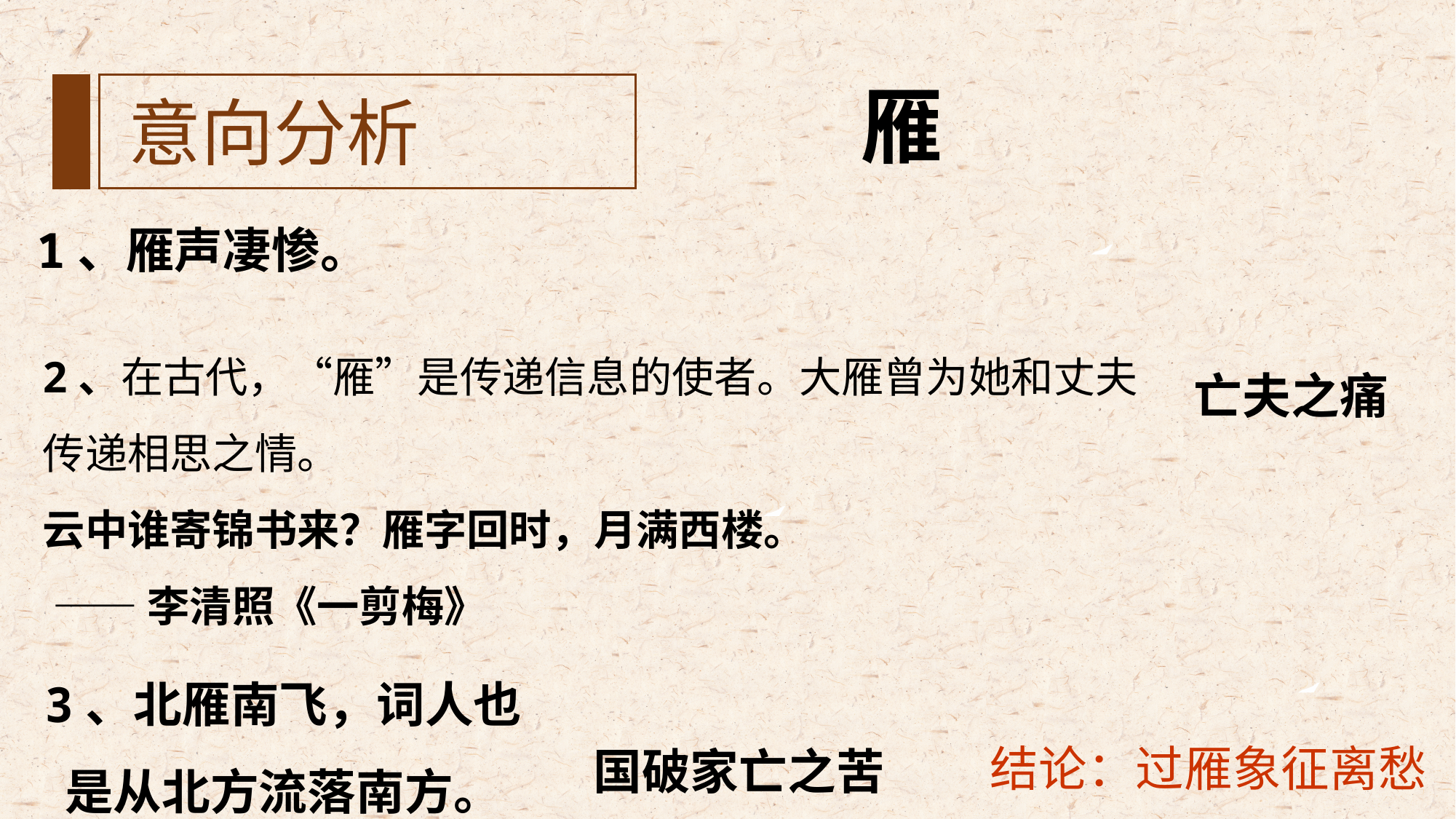

雁

意向分析
 1、雁声凄惨。
2、在古代，“雁”是传递信息的使者。大雁曾为她和丈夫传递相思之情。
云中谁寄锦书来？雁字回时，月满西楼。
 ——李清照《一剪梅》
亡夫之痛
3、北雁南飞，词人也是从北方流落南方。
结论：过雁象征离愁
国破家亡之苦